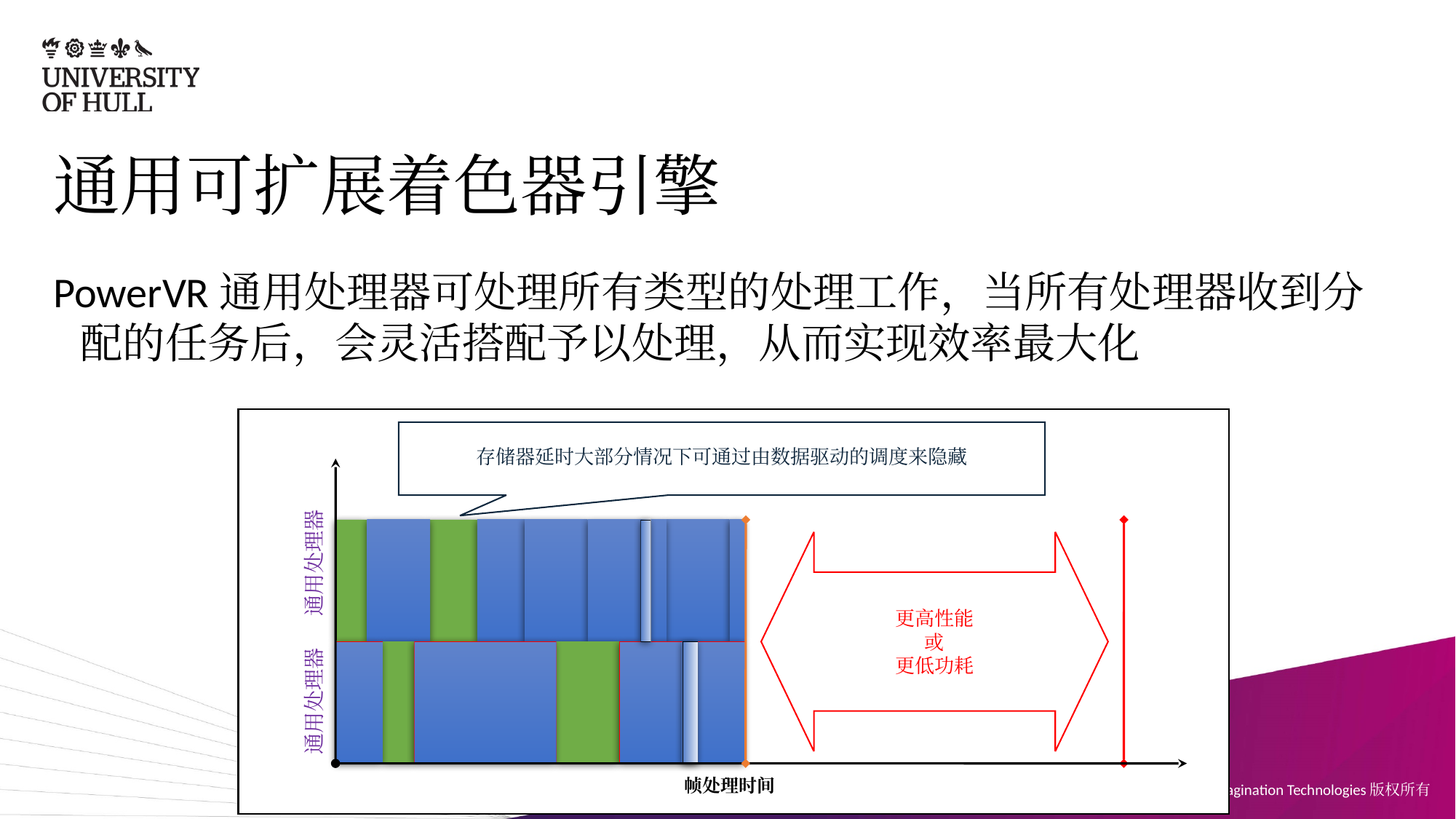

# 通用可扩展着色器引擎
PowerVR通用处理器可处理所有类型的处理工作，当所有处理器收到分配的任务后，会灵活搭配予以处理，从而实现效率最大化

存储器延时大部分情况下可通过由数据驱动的调度来隐藏

更高性能
或
更低功耗

通用处理器

通用处理器

帧处理时间